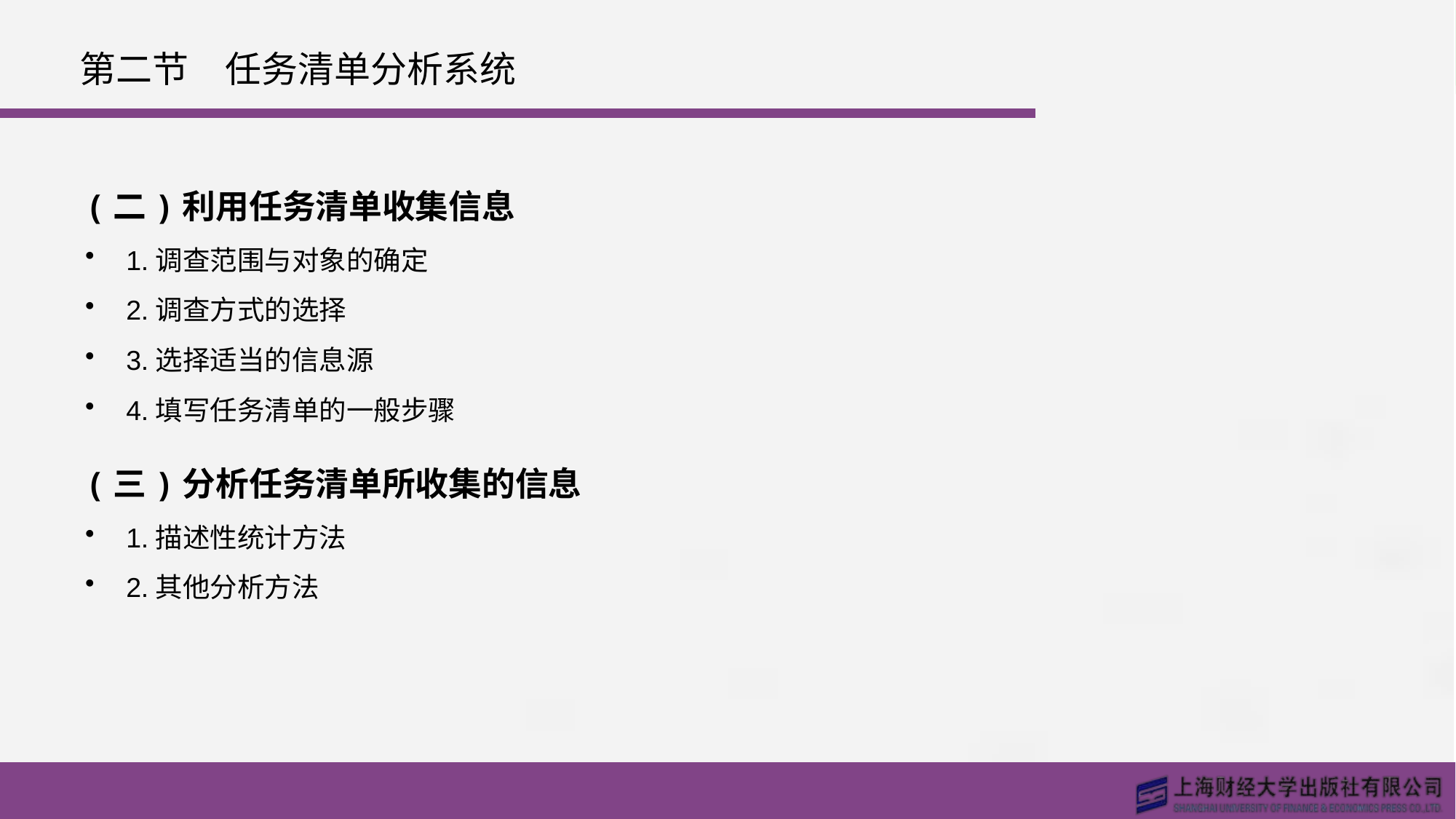

# 第二节　任务清单分析系统
(二)利用任务清单收集信息
1.调查范围与对象的确定
2.调查方式的选择
3.选择适当的信息源
4.填写任务清单的一般步骤
(三)分析任务清单所收集的信息
1.描述性统计方法
2.其他分析方法